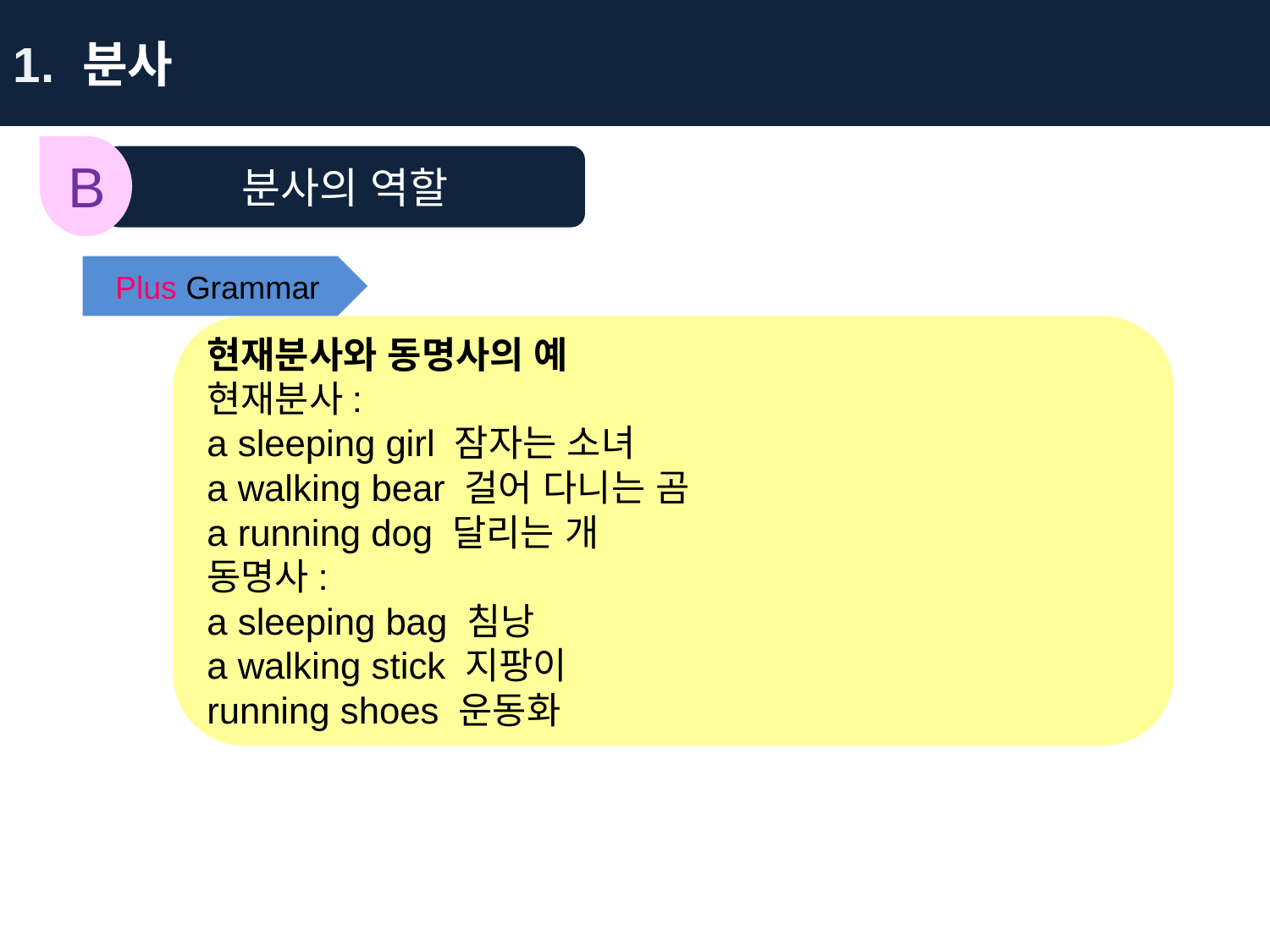

1. 분사

B
분사의 역할
Plus Grammar
현재분사와 동명사의 예
현재분사:
a sleeping girl 잠자는 소녀
a walking bear 걸어 다니는 곰
a running dog 달리는 개
동명사:
a sleeping bag 침낭
a walking stick 지팡이
running shoes 운동화